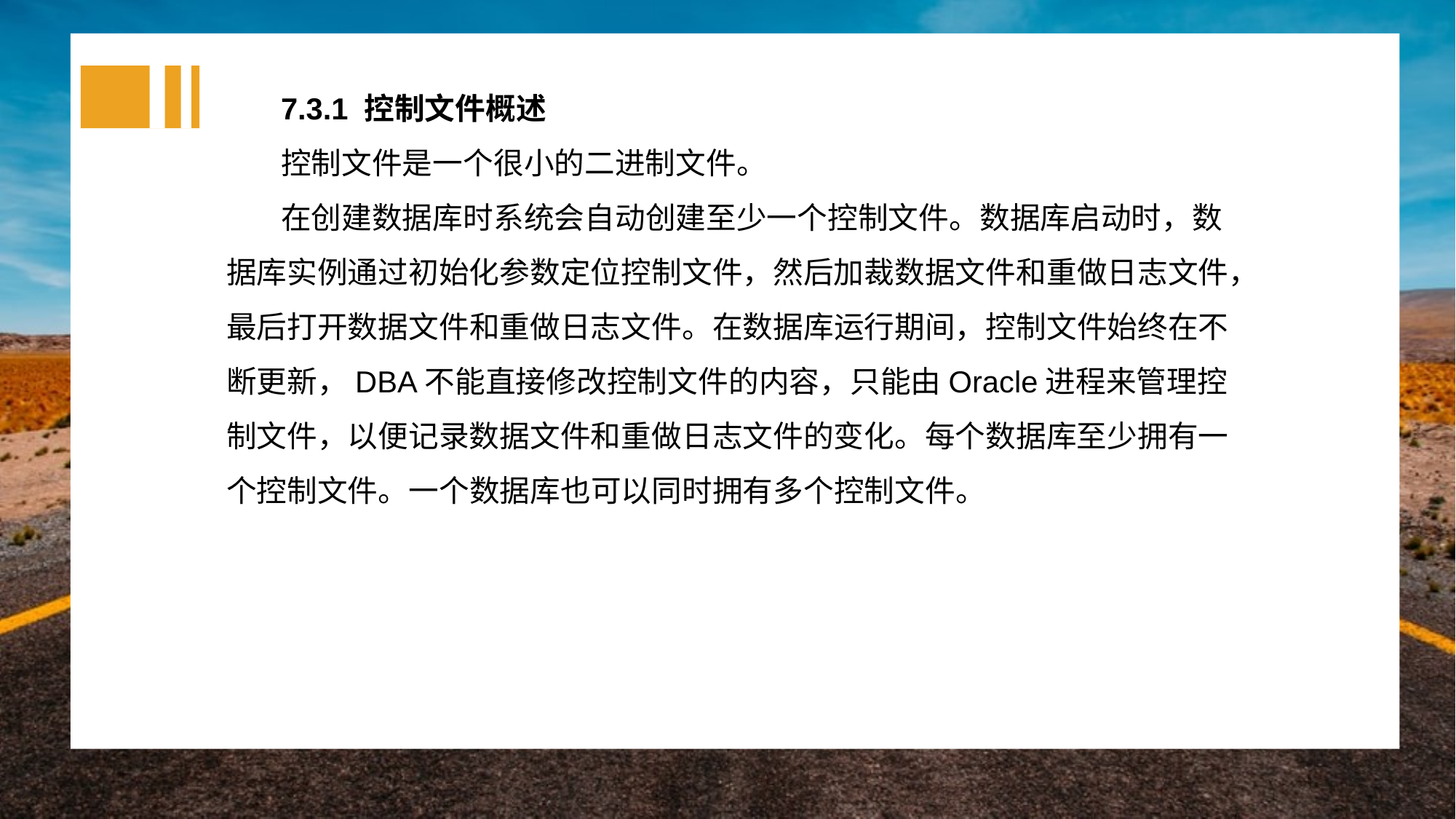

7.3.1 控制文件概述
控制文件是一个很小的二进制文件。
在创建数据库时系统会自动创建至少一个控制文件。数据库启动时，数据库实例通过初始化参数定位控制文件，然后加裁数据文件和重做日志文件，最后打开数据文件和重做日志文件。在数据库运行期间，控制文件始终在不断更新，DBA不能直接修改控制文件的内容，只能由Oracle进程来管理控制文件，以便记录数据文件和重做日志文件的变化。每个数据库至少拥有一个控制文件。一个数据库也可以同时拥有多个控制文件。